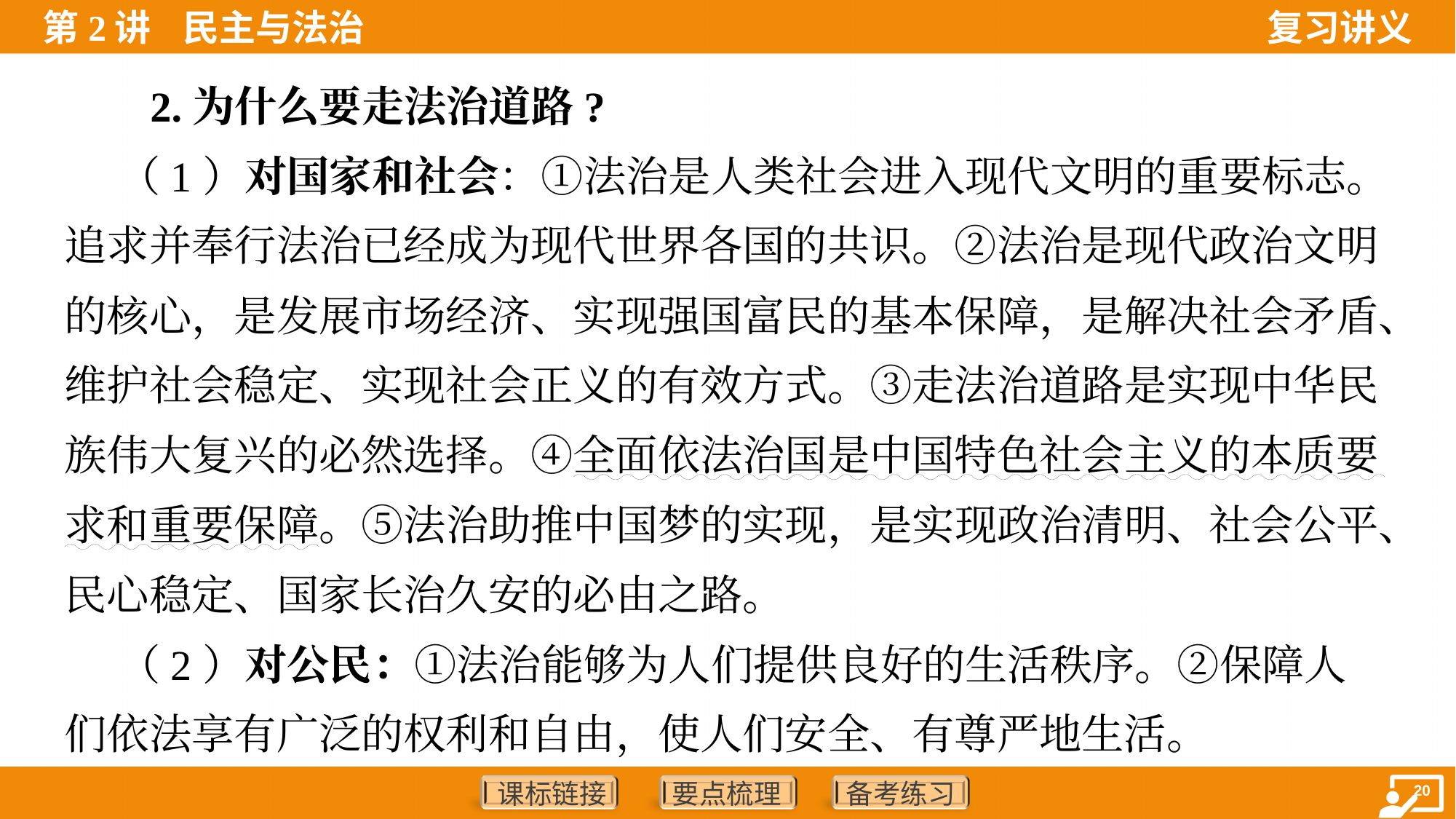

2.为什么要走法治道路?
    （1）对国家和社会：①法治是人类社会进入现代文明的重要标志。
追求并奉行法治已经成为现代世界各国的共识。②法治是现代政治文明
的核心，是发展市场经济、实现强国富民的基本保障，是解决社会矛盾、
维护社会稳定、实现社会正义的有效方式。③走法治道路是实现中华民
族伟大复兴的必然选择。④全面依法治国是中国特色社会主义的本质要
求和重要保障。⑤法治助推中国梦的实现，是实现政治清明、社会公平、
民心稳定、国家长治久安的必由之路。
    （2）对公民：①法治能够为人们提供良好的生活秩序。②保障人
们依法享有广泛的权利和自由，使人们安全、有尊严地生活。